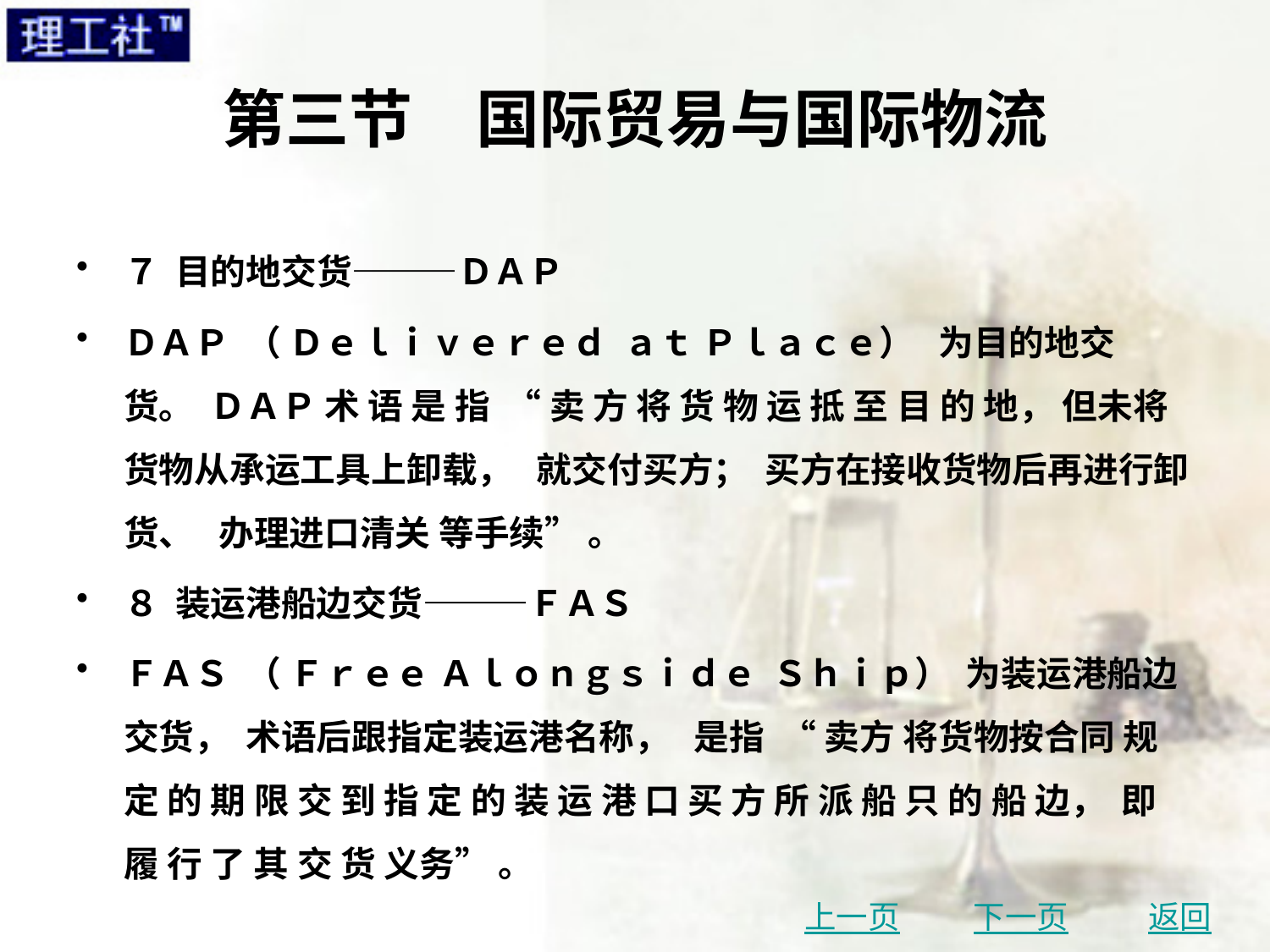

# 第三节　国际贸易与国际物流
７  目的地交货———ＤＡＰ
ＤＡＰ  （ Ｄｅｌｉｖｅｒｅｄ  ａｔ Ｐｌａｃｅ）   为目的地交 货。  ＤＡＰ 术 语 是 指  “ 卖 方 将 货 物 运 抵 至 目 的 地， 但未将货物从承运工具上卸载，   就交付买方；  买方在接收货物后再进行卸货、   办理进口清关 等手续” 。
８  装运港船边交货———ＦＡＳ
ＦＡＳ  （ Ｆｒｅｅ Ａｌｏｎｇｓｉｄｅ  Ｓｈｉｐ）  为装运港船边交货，  术语后跟指定装运港名称，   是指  “ 卖方 将货物按合同 规 定 的 期 限 交 到 指 定 的 装 运 港 口 买 方 所 派 船 只 的 船 边，  即 履 行 了 其 交 货 义务” 。
上一页
下一页
返回